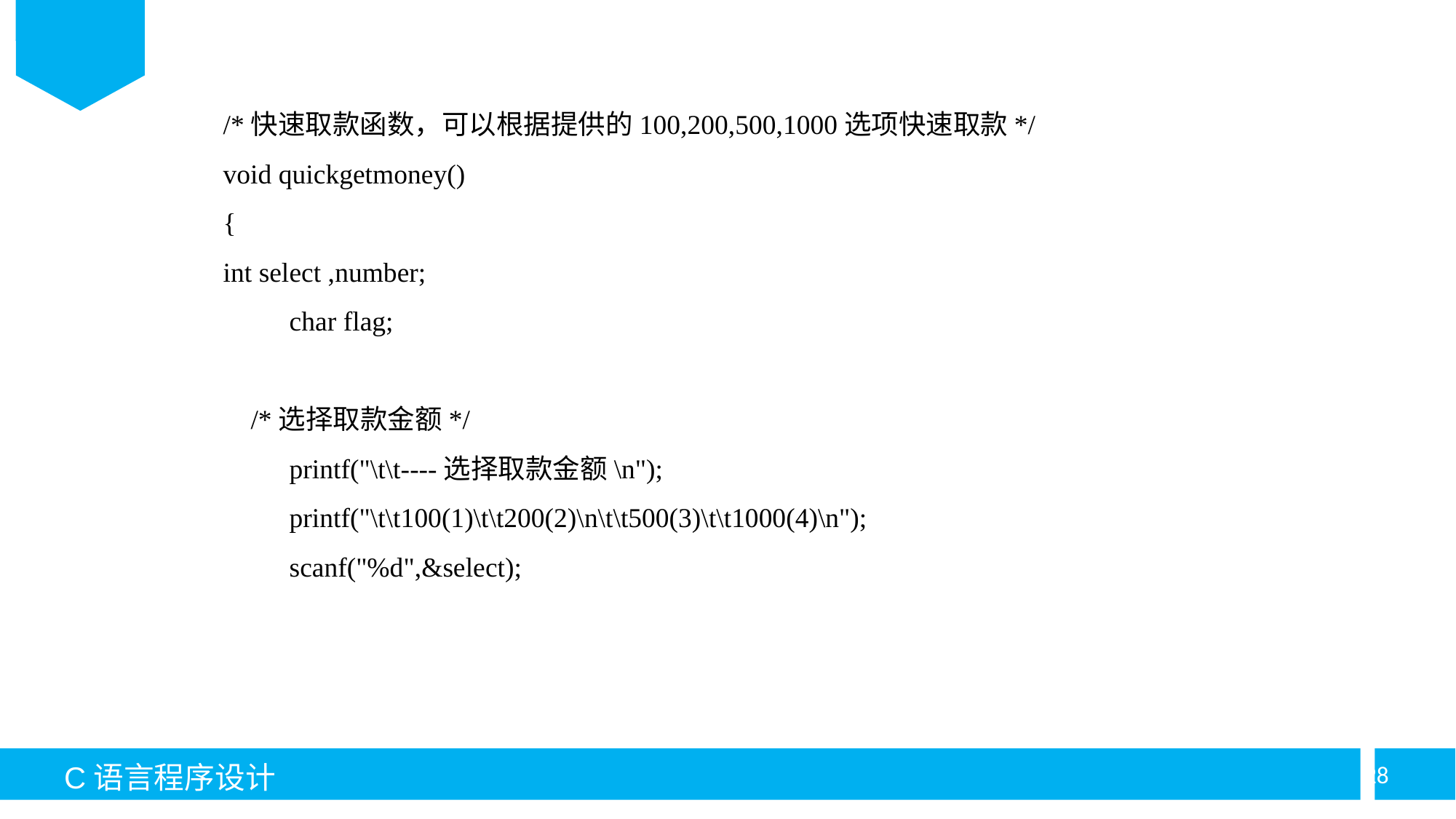

/*快速取款函数，可以根据提供的100,200,500,1000选项快速取款*/
void quickgetmoney()
{
int select ,number;
	char flag;

    /*选择取款金额*/
	printf("\t\t----选择取款金额\n");
	printf("\t\t100(1)\t\t200(2)\n\t\t500(3)\t\t1000(4)\n");
	scanf("%d",&select);